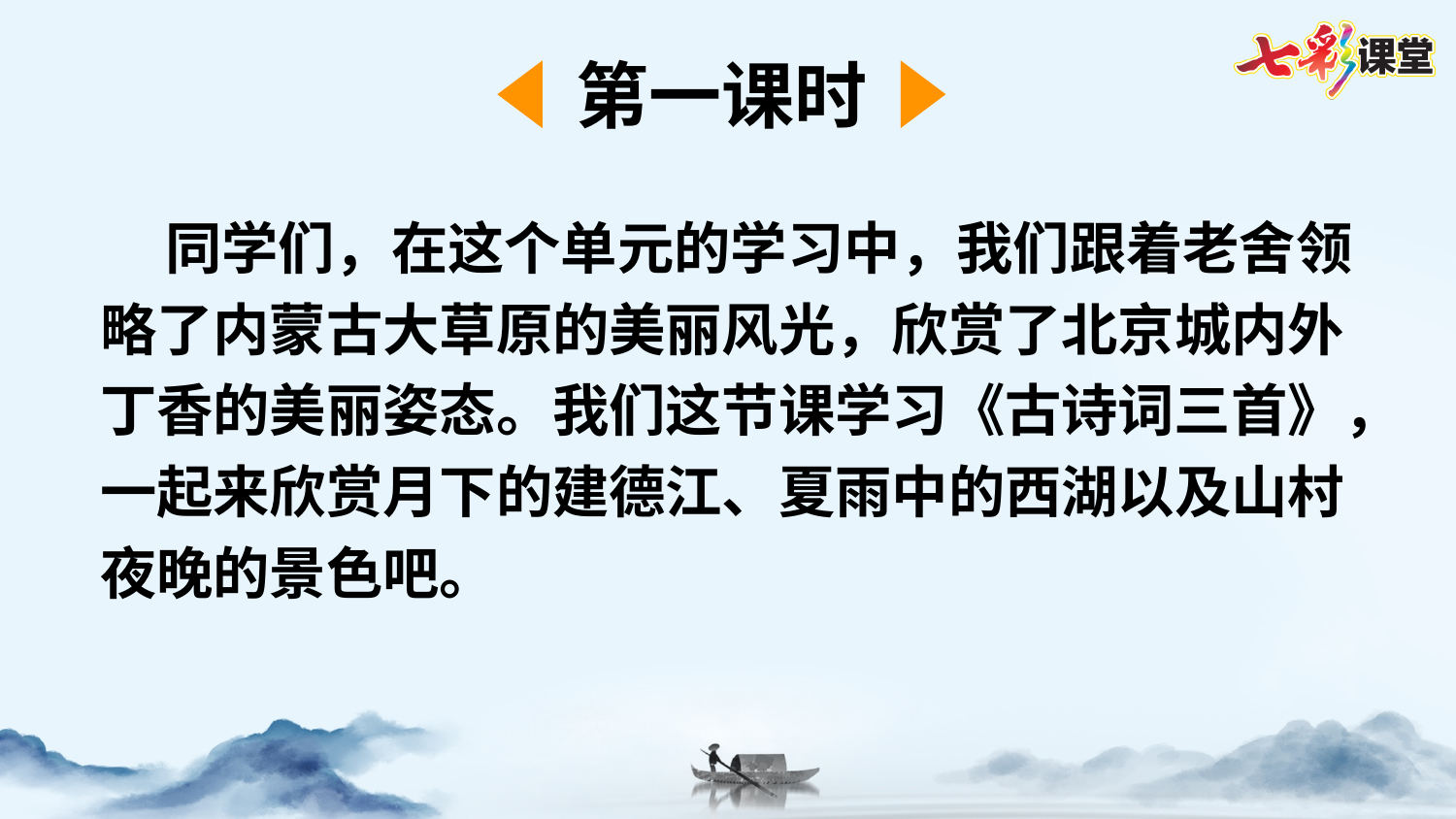

第一课时

    同学们，在这个单元的学习中，我们跟着老舍领略了内蒙古大草原的美丽风光，欣赏了北京城内外丁香的美丽姿态。我们这节课学习《古诗词三首》，一起来欣赏月下的建德江、夏雨中的西湖以及山村夜晚的景色吧。